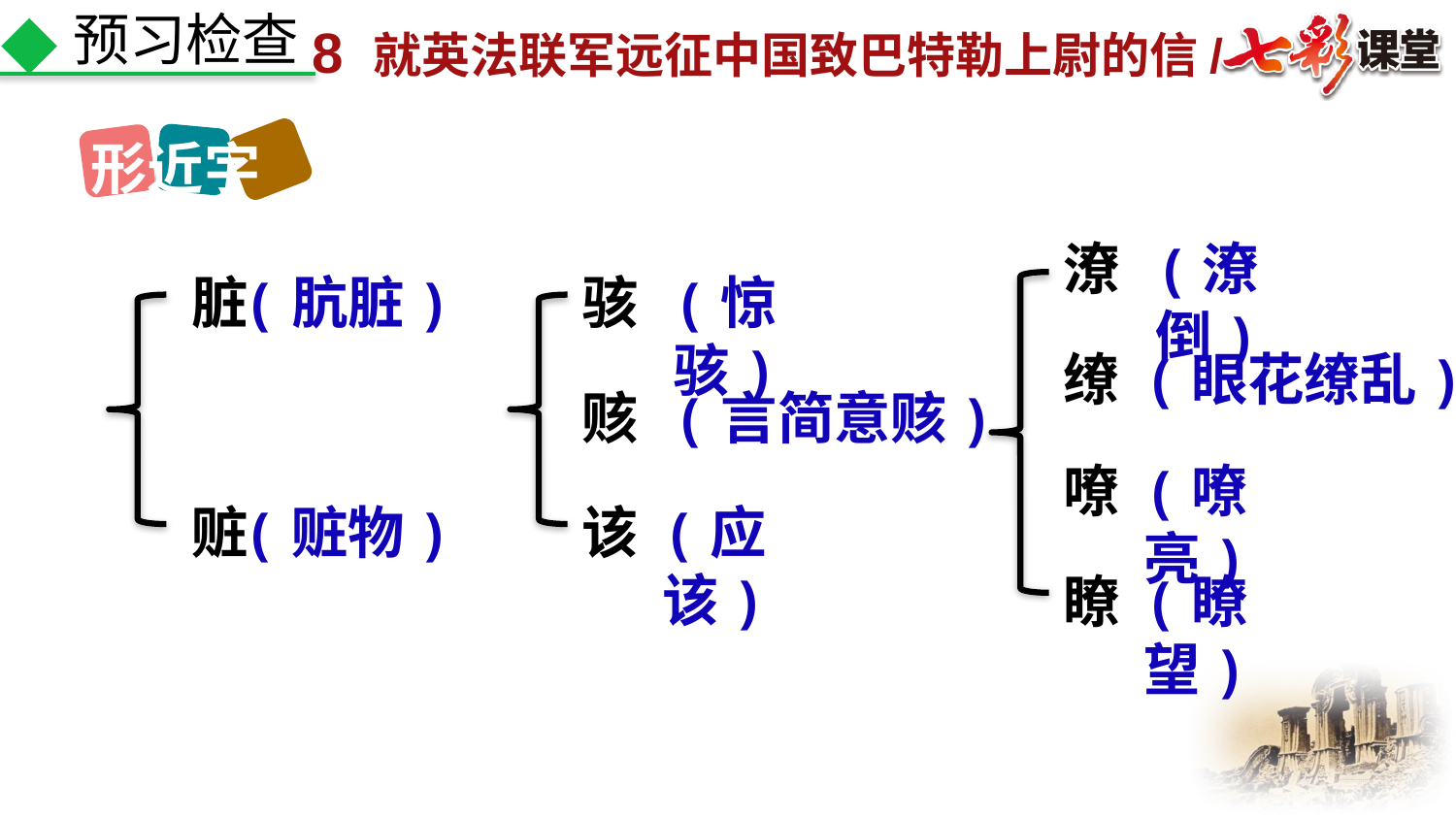

预习检查

形近字

潦
(潦倒)
脏
(肮脏)
骇
(惊骇)

缭
(眼花缭乱)
赅
(言简意赅)
嘹
(嘹亮)
赃
(赃物)
该
(应该)
瞭
(瞭望)